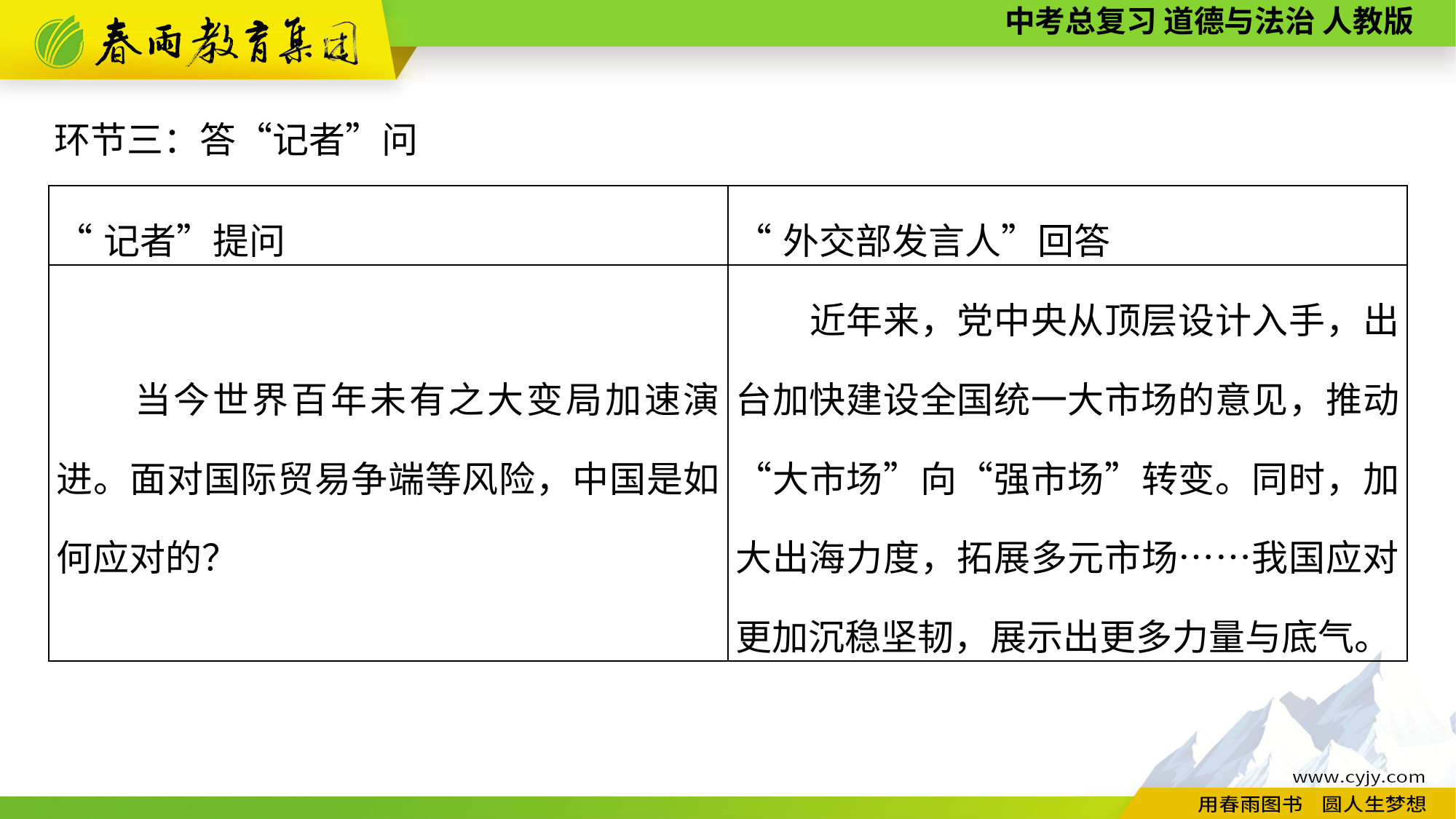

环节三：答“记者”问
| “记者”提问 | “外交部发言人”回答 |
| --- | --- |
| 当今世界百年未有之大变局加速演进。面对国际贸易争端等风险，中国是如何应对的？ | 近年来，党中央从顶层设计入手，出台加快建设全国统一大市场的意见，推动“大市场”向“强市场”转变。同时，加大出海力度，拓展多元市场……我国应对更加沉稳坚韧，展示出更多力量与底气。 |